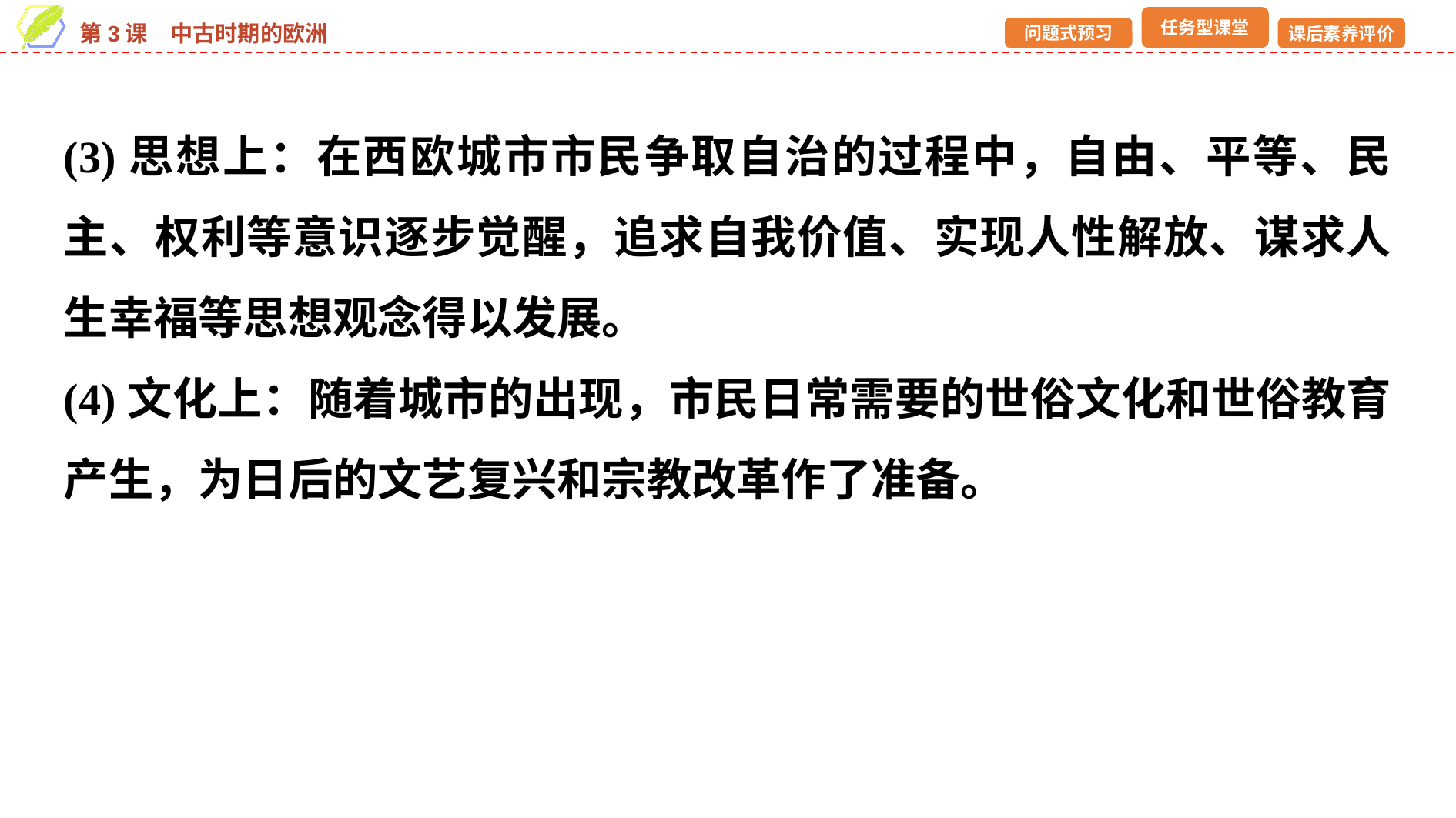

(3)思想上：在西欧城市市民争取自治的过程中，自由、平等、民主、权利等意识逐步觉醒，追求自我价值、实现人性解放、谋求人生幸福等思想观念得以发展。
(4)文化上：随着城市的出现，市民日常需要的世俗文化和世俗教育产生，为日后的文艺复兴和宗教改革作了准备。